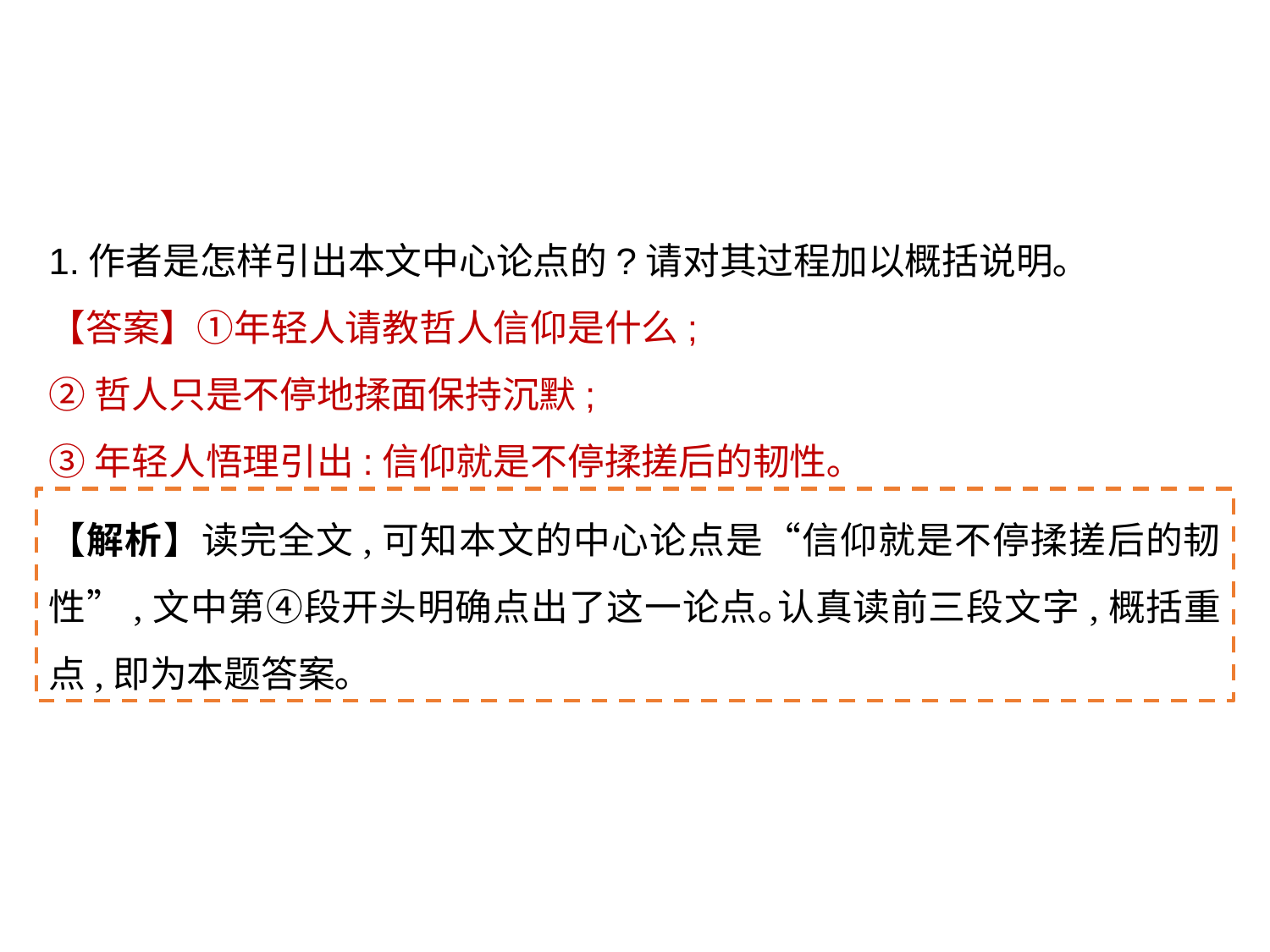

1.作者是怎样引出本文中心论点的?请对其过程加以概括说明｡
【答案】①年轻人请教哲人信仰是什么;
②哲人只是不停地揉面保持沉默;
③年轻人悟理引出:信仰就是不停揉搓后的韧性｡
【解析】读完全文,可知本文的中心论点是“信仰就是不停揉搓后的韧性”,文中第④段开头明确点出了这一论点｡认真读前三段文字,概括重点,即为本题答案｡